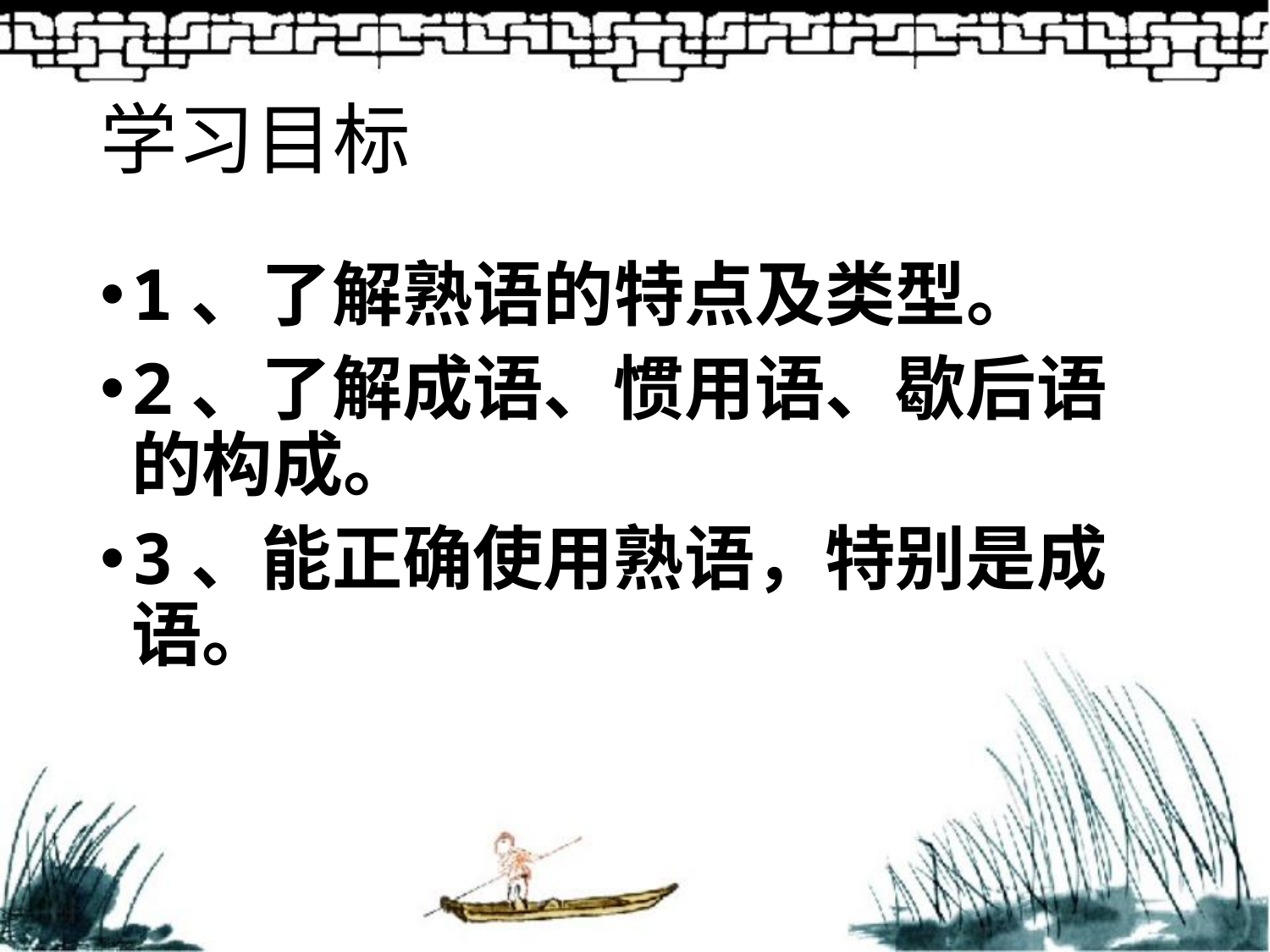

# 学习目标
1、了解熟语的特点及类型。
2、了解成语、惯用语、歇后语  的构成。
3、能正确使用熟语，特别是成语。